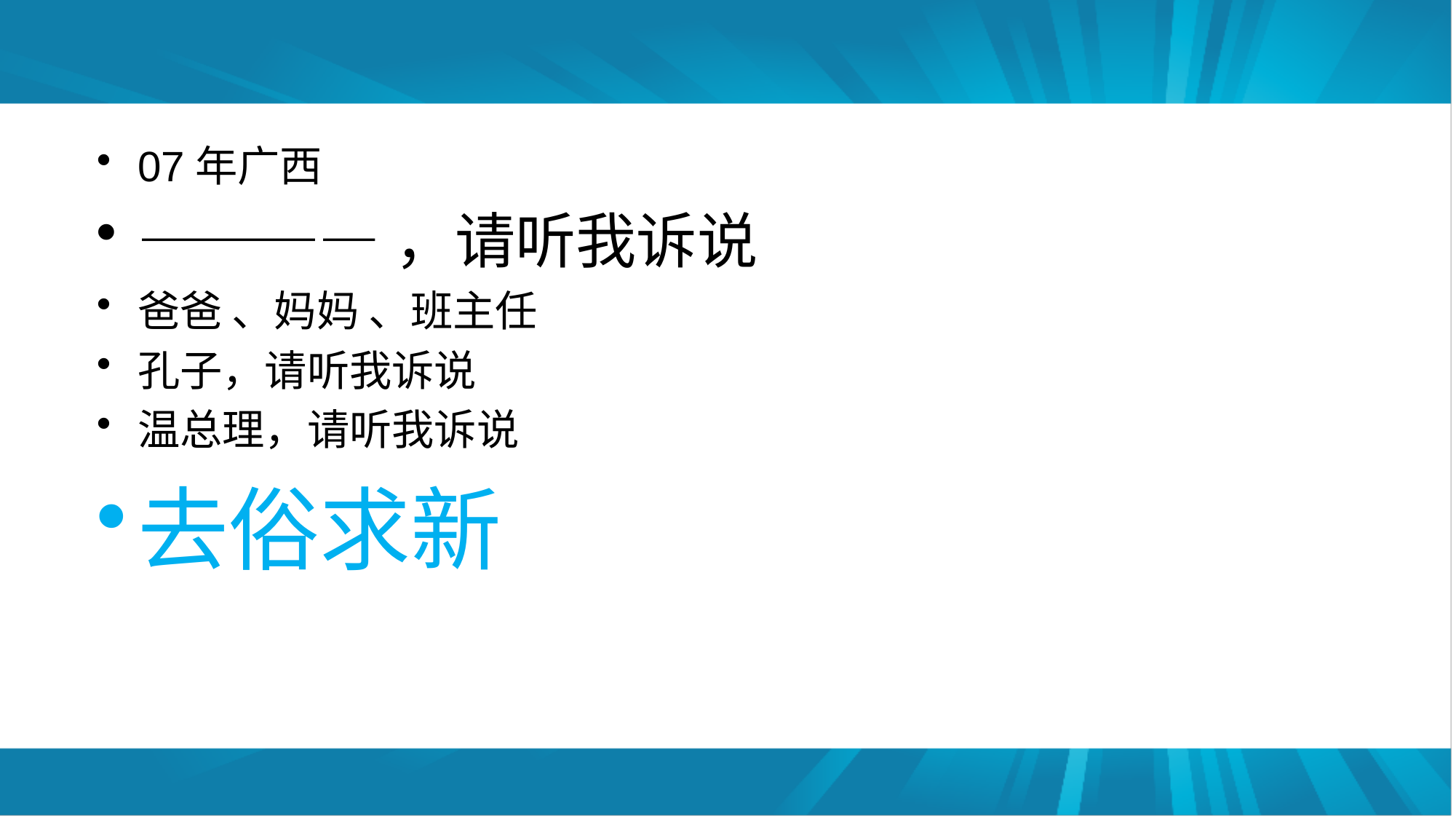

#
07年广西
————，请听我诉说
爸爸 、妈妈 、班主任
孔子，请听我诉说
温总理，请听我诉说
去俗求新